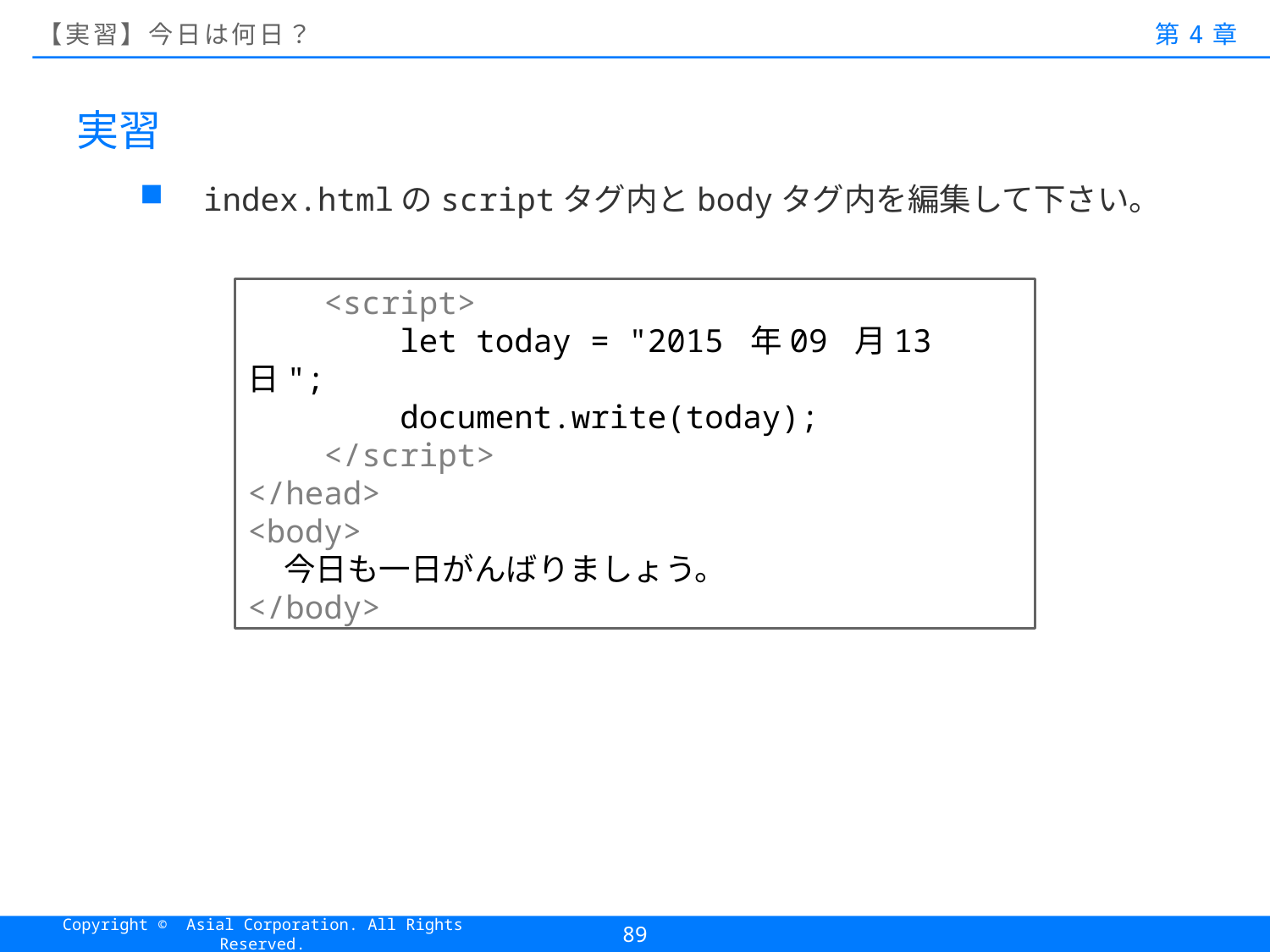

# 【実習】今日は何日？
第4章
実習
index.htmlのscriptタグ内とbodyタグ内を編集して下さい。
    <script>
        let today = "2015 年09 月13 日";
        document.write(today);
    </script>
</head>
<body>
    今日も一日がんばりましょう。
</body>
89